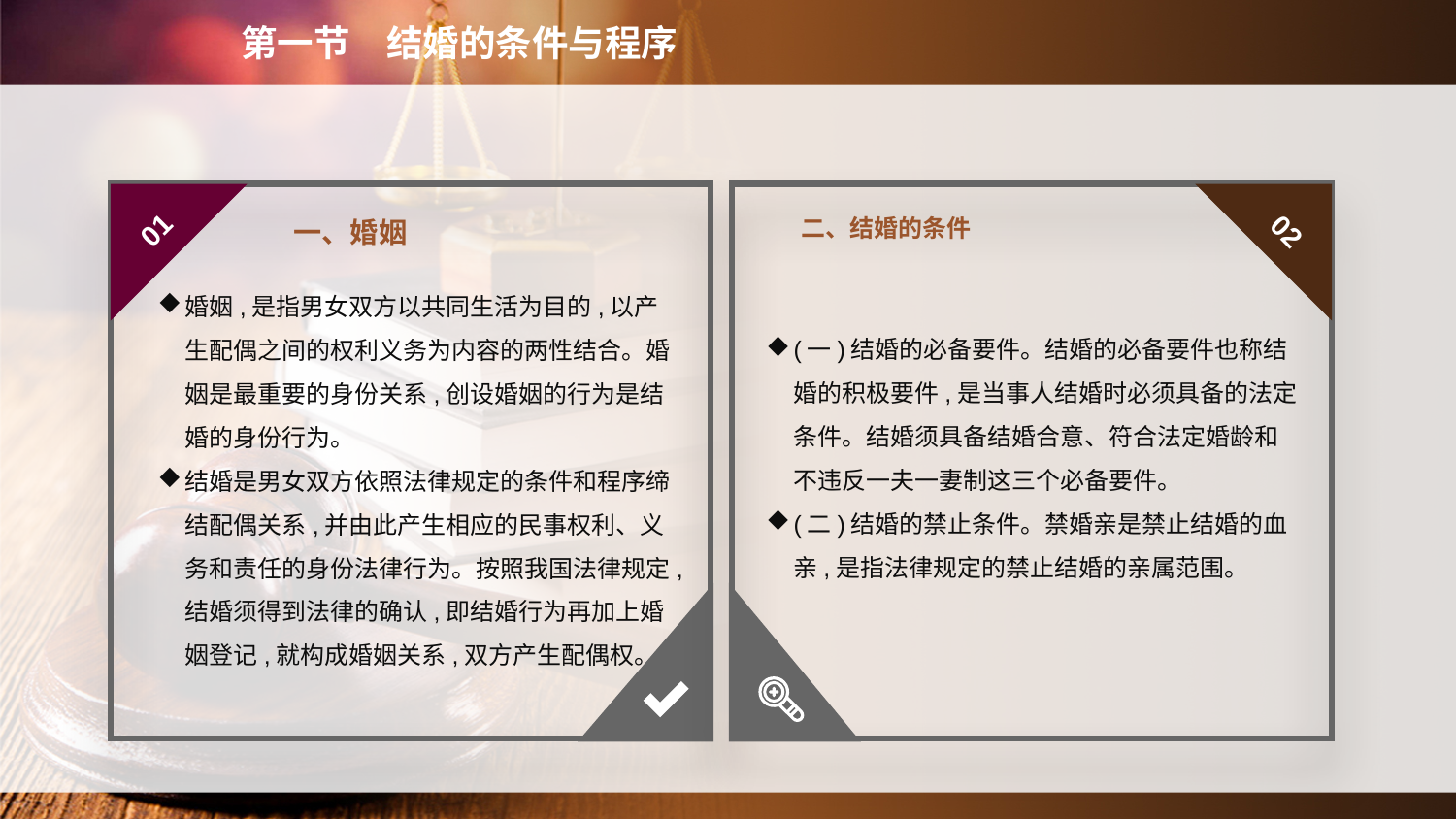

第一节　结婚的条件与程序

二、结婚的条件
01
02
　　一、婚姻
婚姻,是指男女双方以共同生活为目的,以产生配偶之间的权利义务为内容的两性结合。婚姻是最重要的身份关系,创设婚姻的行为是结婚的身份行为。
结婚是男女双方依照法律规定的条件和程序缔结配偶关系,并由此产生相应的民事权利、义务和责任的身份法律行为。按照我国法律规定,结婚须得到法律的确认,即结婚行为再加上婚姻登记,就构成婚姻关系,双方产生配偶权。
(一)结婚的必备要件。结婚的必备要件也称结婚的积极要件,是当事人结婚时必须具备的法定条件。结婚须具备结婚合意、符合法定婚龄和不违反一夫一妻制这三个必备要件。
(二)结婚的禁止条件。禁婚亲是禁止结婚的血亲,是指法律规定的禁止结婚的亲属范围。